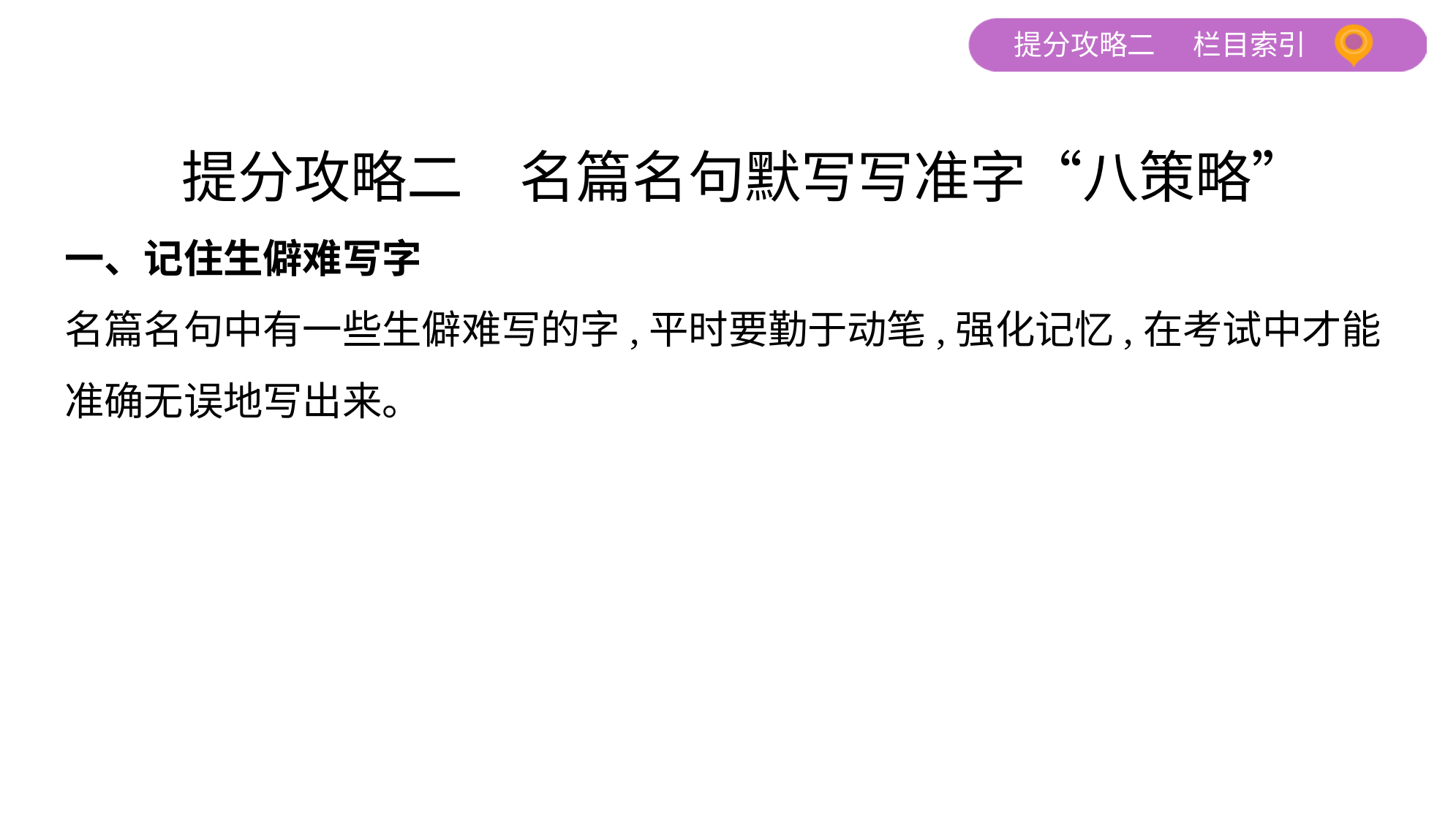

提分攻略二　名篇名句默写写准字“八策略”
一、记住生僻难写字
名篇名句中有一些生僻难写的字,平时要勤于动笔,强化记忆,在考试中才能
准确无误地写出来。